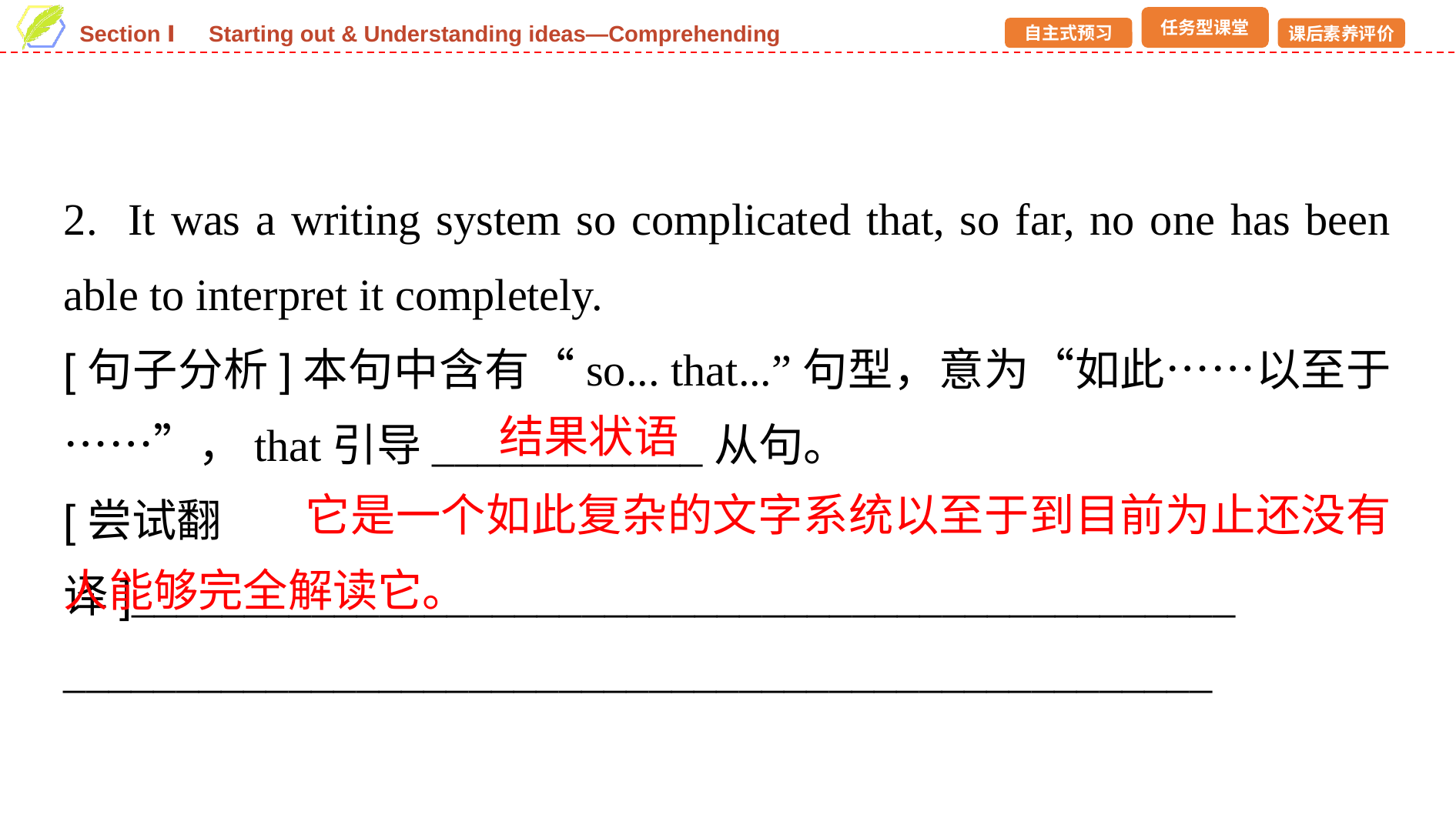

2.  It was a writing system so complicated that, so far, no one has been able to interpret it completely.
[句子分析]本句中含有“so... that...”句型，意为“如此……以至于……”，that引导____________从句。
[尝试翻译]_________________________________________________ ___________________________________________________
结果状语
                      它是一个如此复杂的文字系统以至于到目前为止还没有人能够完全解读它。